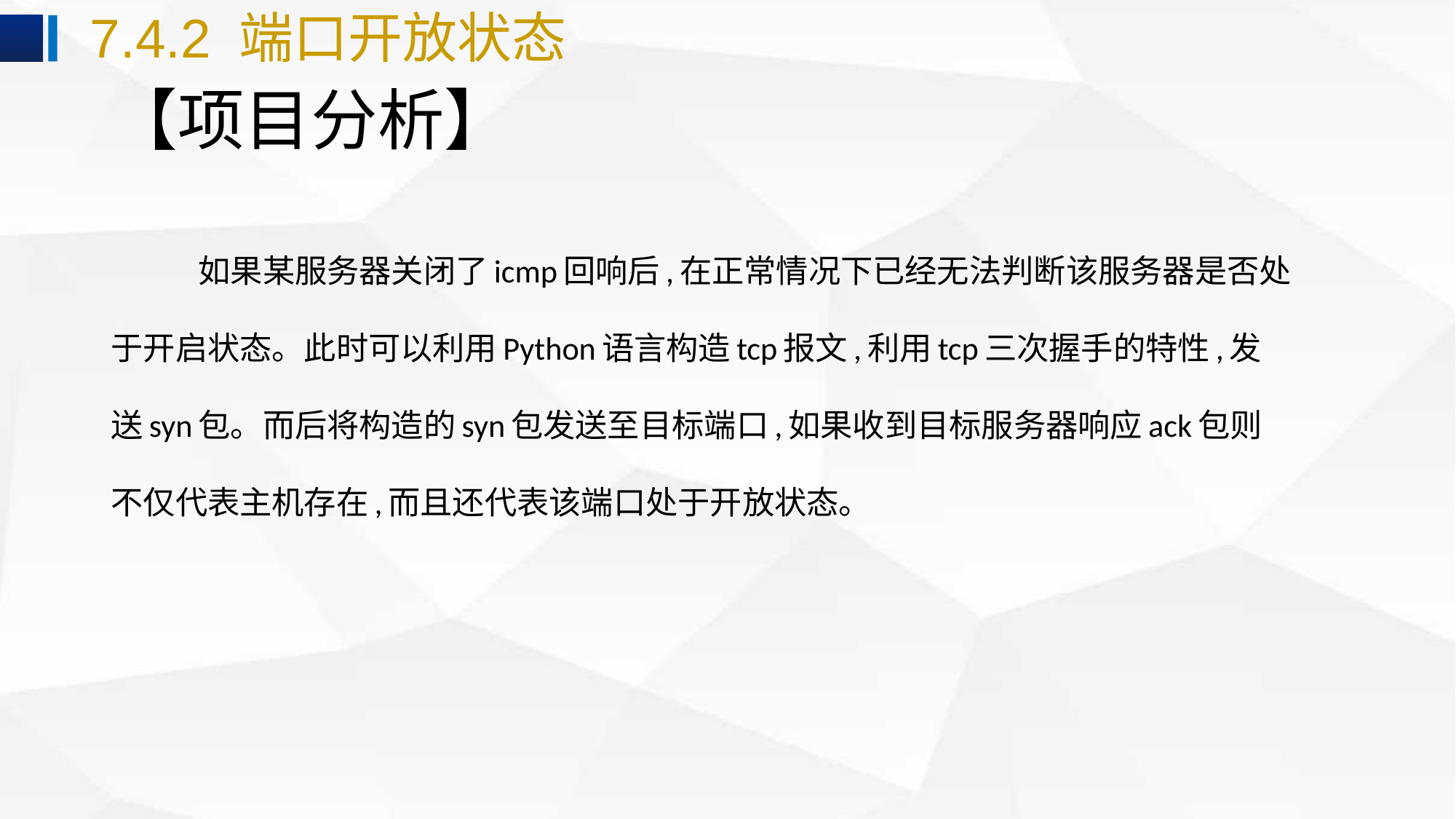

7.4.2 端口开放状态

# 【项目分析】
        如果某服务器关闭了icmp回响后,在正常情况下已经无法判断该服务器是否处
于开启状态。此时可以利用Python语言构造tcp报文,利用tcp三次握手的特性,发
送syn包。而后将构造的syn包发送至目标端口,如果收到目标服务器响应ack包则
不仅代表主机存在,而且还代表该端口处于开放状态。